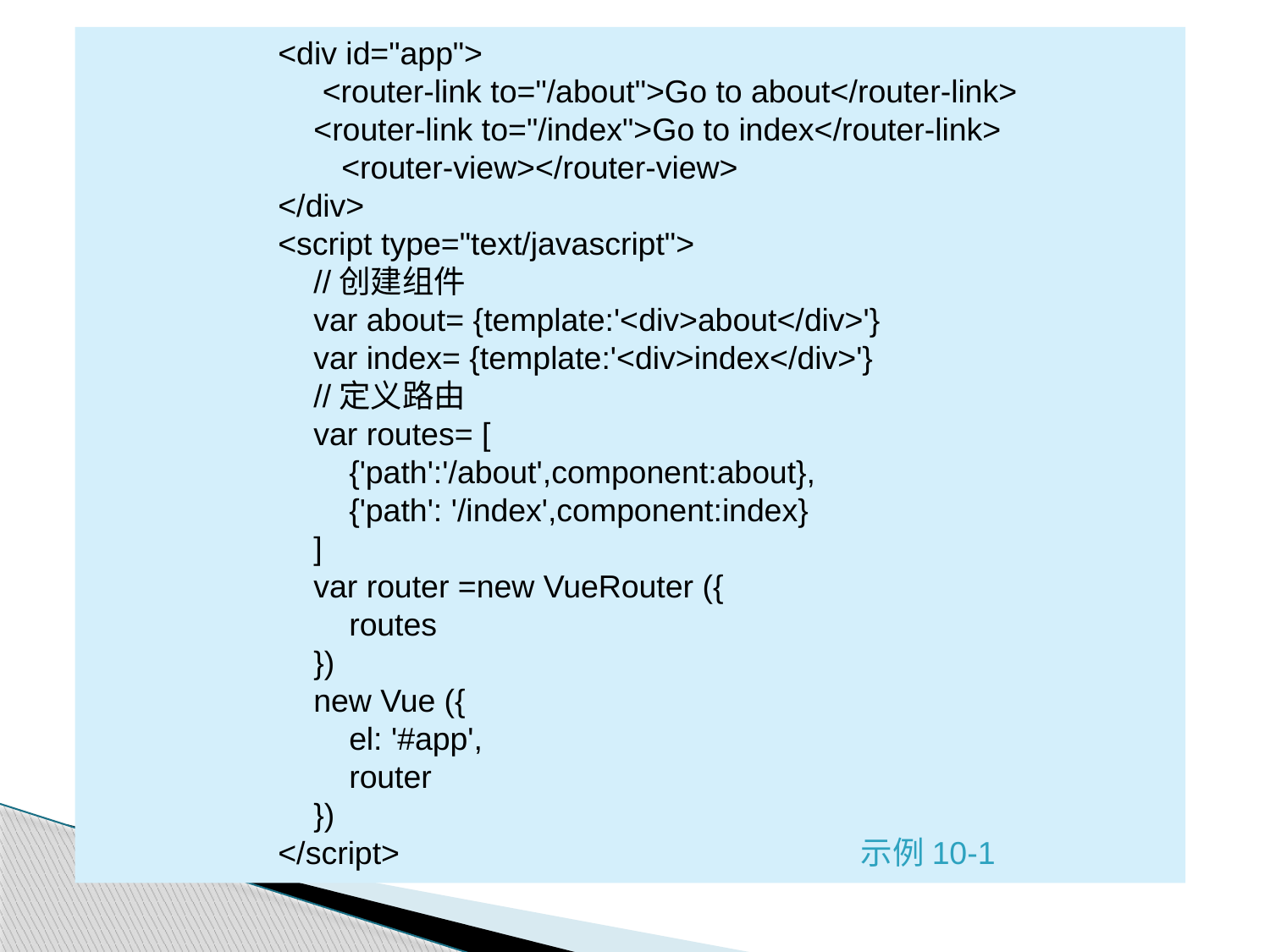

<div id="app">
     <router-link to="/about">Go to about</router-link>
    <router-link to="/index">Go to index</router-link>                      	<router-view></router-view>
</div>
<script type="text/javascript">
    //创建组件
    var about= {template:'<div>about</div>'}
    var index= {template:'<div>index</div>'}
    //定义路由
    var routes= [
        {'path':'/about',component:about},
        {'path': '/index',component:index}
    ]
    var router =new VueRouter ({
        routes
    })
    new Vue ({
        el: '#app',
        router
    })
</script>                                                   示例10-1